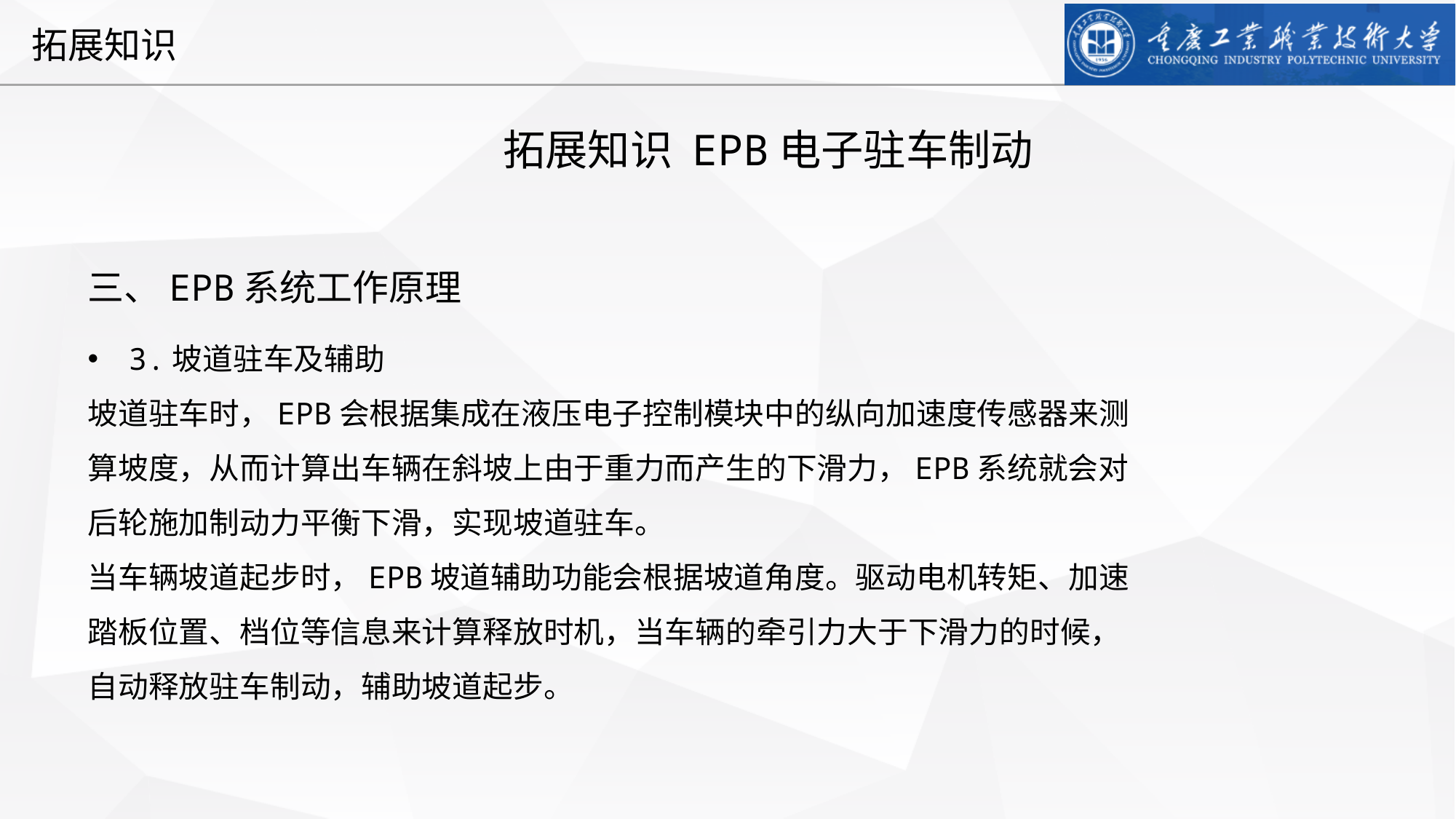

拓展知识 EPB电子驻车制动
三、EPB系统工作原理
3.坡道驻车及辅助
坡道驻车时，EPB会根据集成在液压电子控制模块中的纵向加速度传感器来测算坡度，从而计算出车辆在斜坡上由于重力而产生的下滑力，EPB系统就会对后轮施加制动力平衡下滑，实现坡道驻车。
当车辆坡道起步时，EPB坡道辅助功能会根据坡道角度。驱动电机转矩、加速踏板位置、档位等信息来计算释放时机，当车辆的牵引力大于下滑力的时候，自动释放驻车制动，辅助坡道起步。